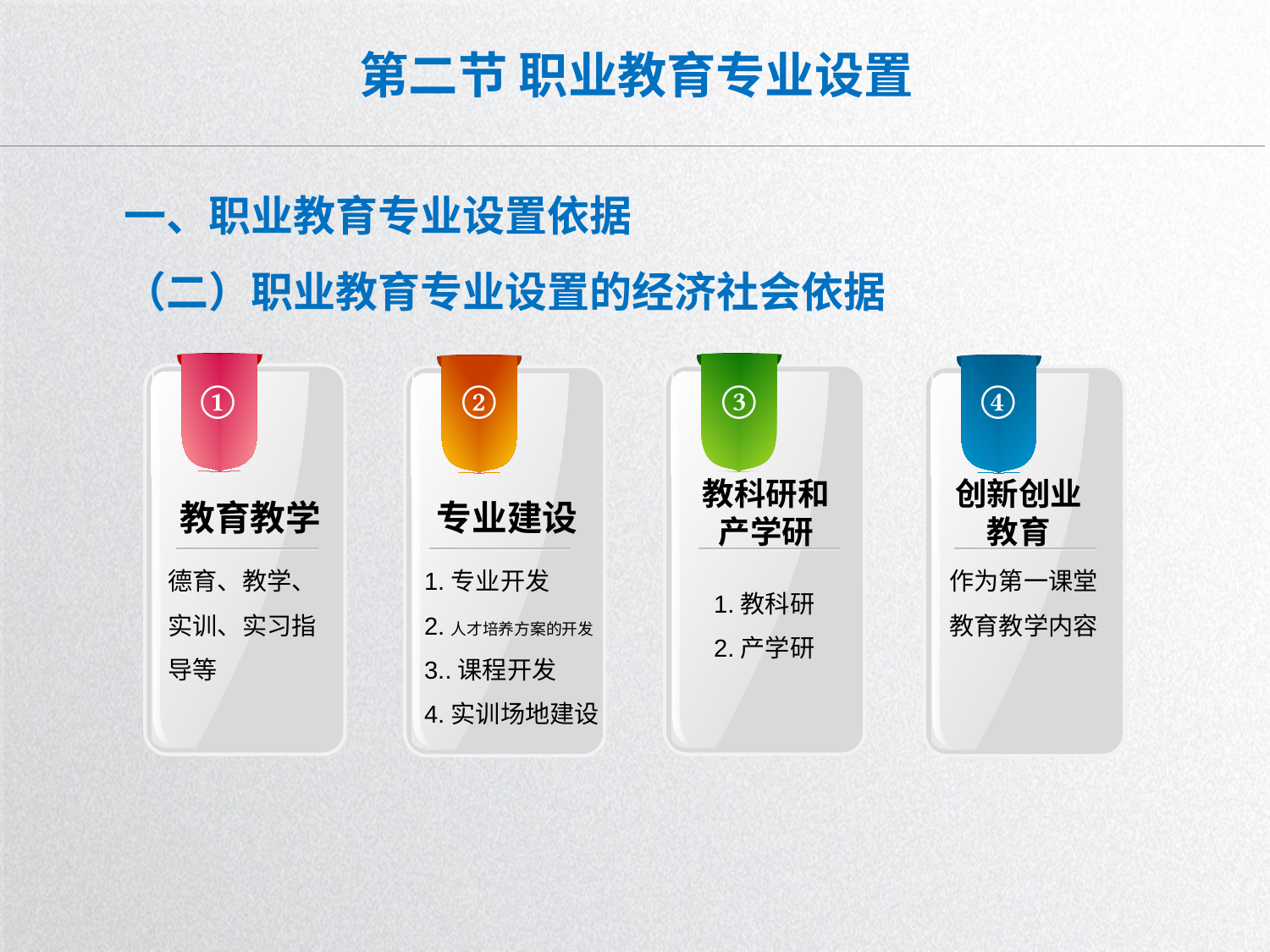

# 第二节 职业教育专业设置
一、职业教育专业设置依据
（二）职业教育专业设置的经济社会依据

①
②
③
④

教科研和
产学研
创新创业教育
教育教学
专业建设
德育、教学、实训、实习指导等
1.专业开发
2.人才培养方案的开发
3..课程开发
4.实训场地建设

作为第一课堂教育教学内容
1.教科研
2.产学研